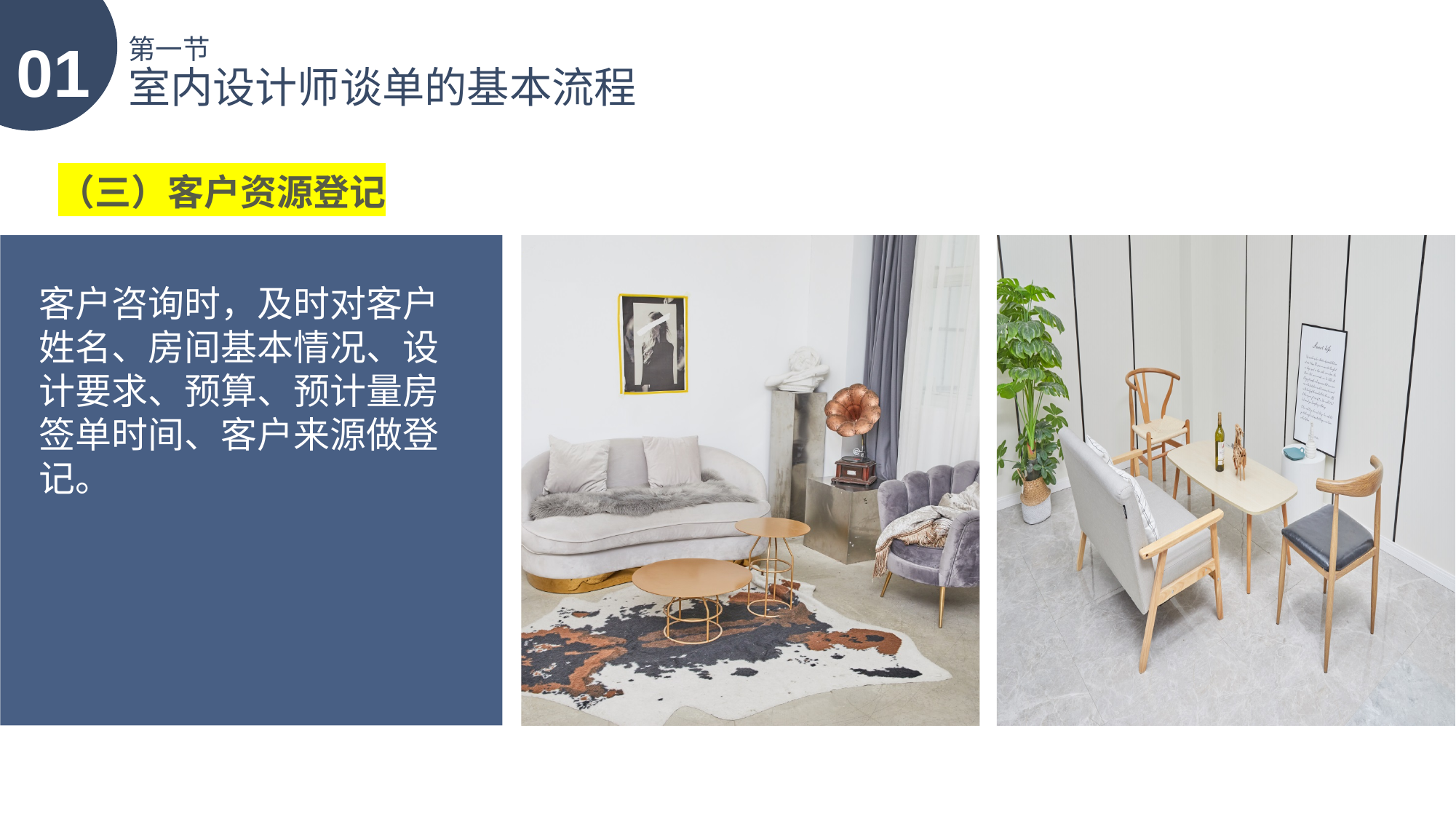

01
第一节
室内设计师谈单的基本流程
（三）客户资源登记

客户咨询时，及时对客户姓名、房间基本情况、设计要求、预算、预计量房签单时间、客户来源做登记。